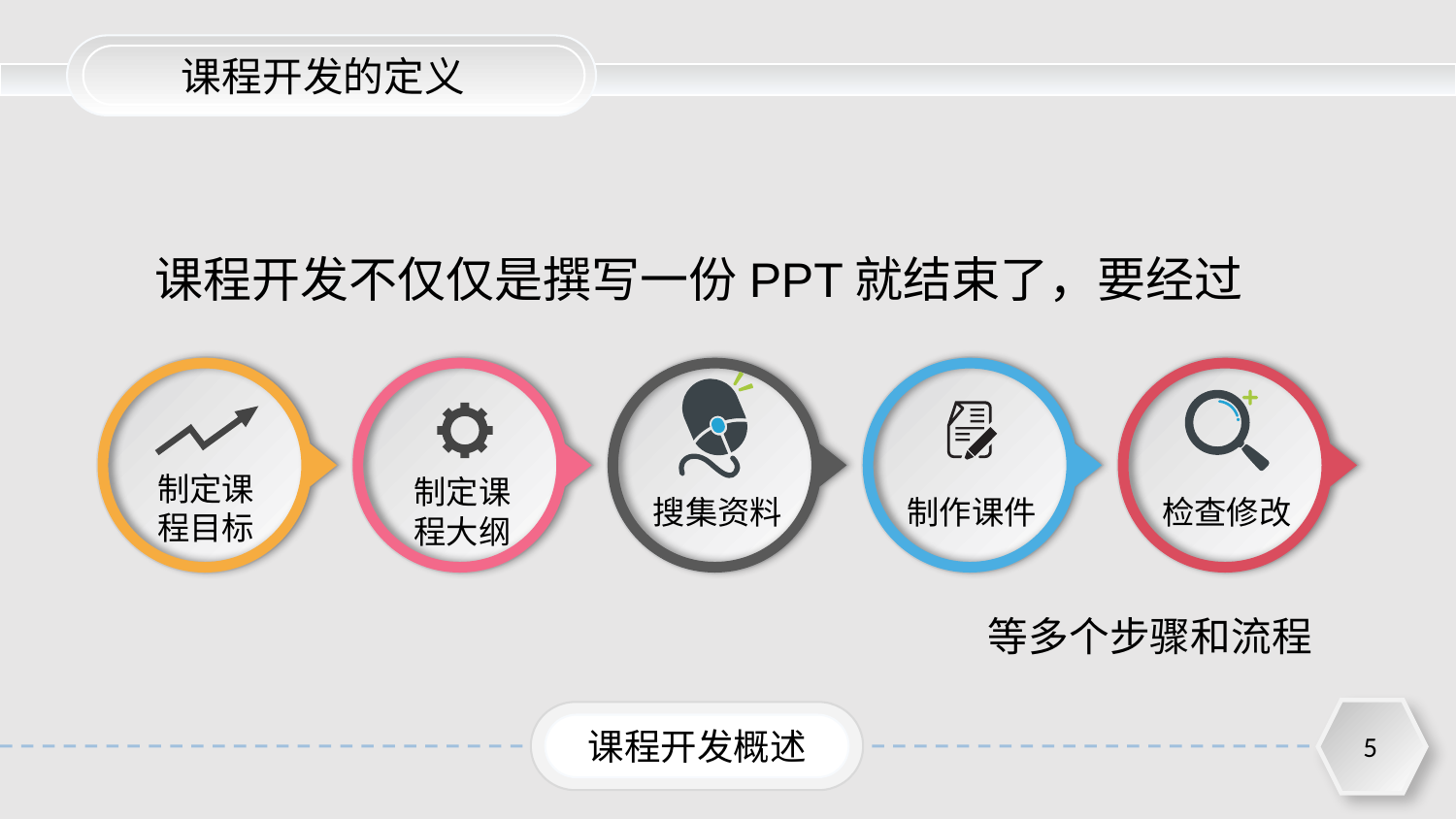

课程开发的定义
课程开发不仅仅是撰写一份PPT就结束了，要经过

制定课程目标

制定课程大纲

搜集资料

制作课件

检查修改
等多个步骤和流程
课程开发概述